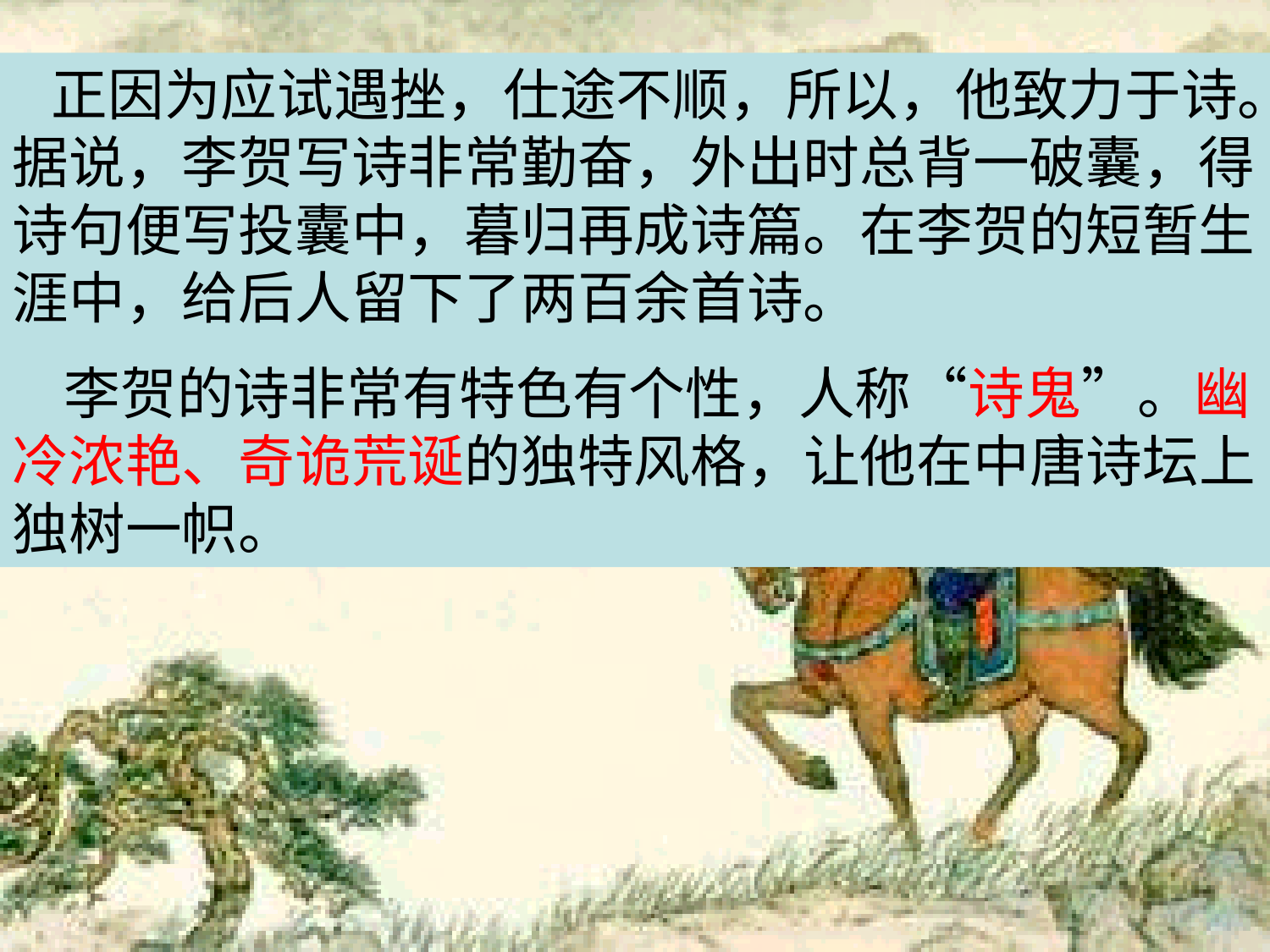

正因为应试遇挫，仕途不顺，所以，他致力于诗。据说，李贺写诗非常勤奋，外出时总背一破囊，得诗句便写投囊中，暮归再成诗篇。在李贺的短暂生涯中，给后人留下了两百余首诗。
   李贺的诗非常有特色有个性，人称“诗鬼”。幽冷浓艳、奇诡荒诞的独特风格，让他在中唐诗坛上独树一帜。